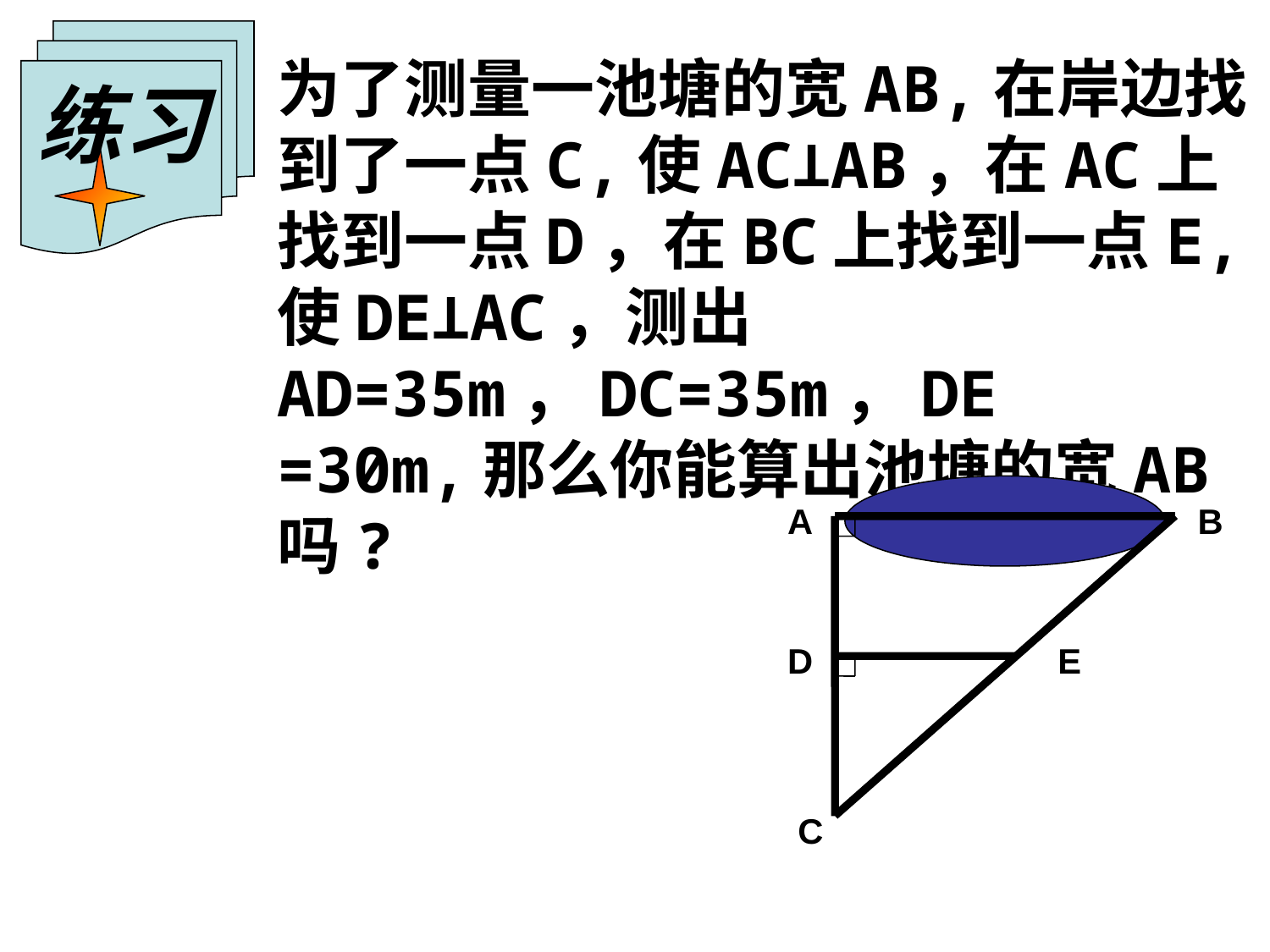

为了测量一池塘的宽AB,在岸边找到了一点C,使AC⊥AB，在AC上找到一点D，在BC上找到一点E,使DE⊥AC，测出AD=35m，DC=35m，DE  =30m,那么你能算出池塘的宽AB吗?
练习

A
B

D
E

C